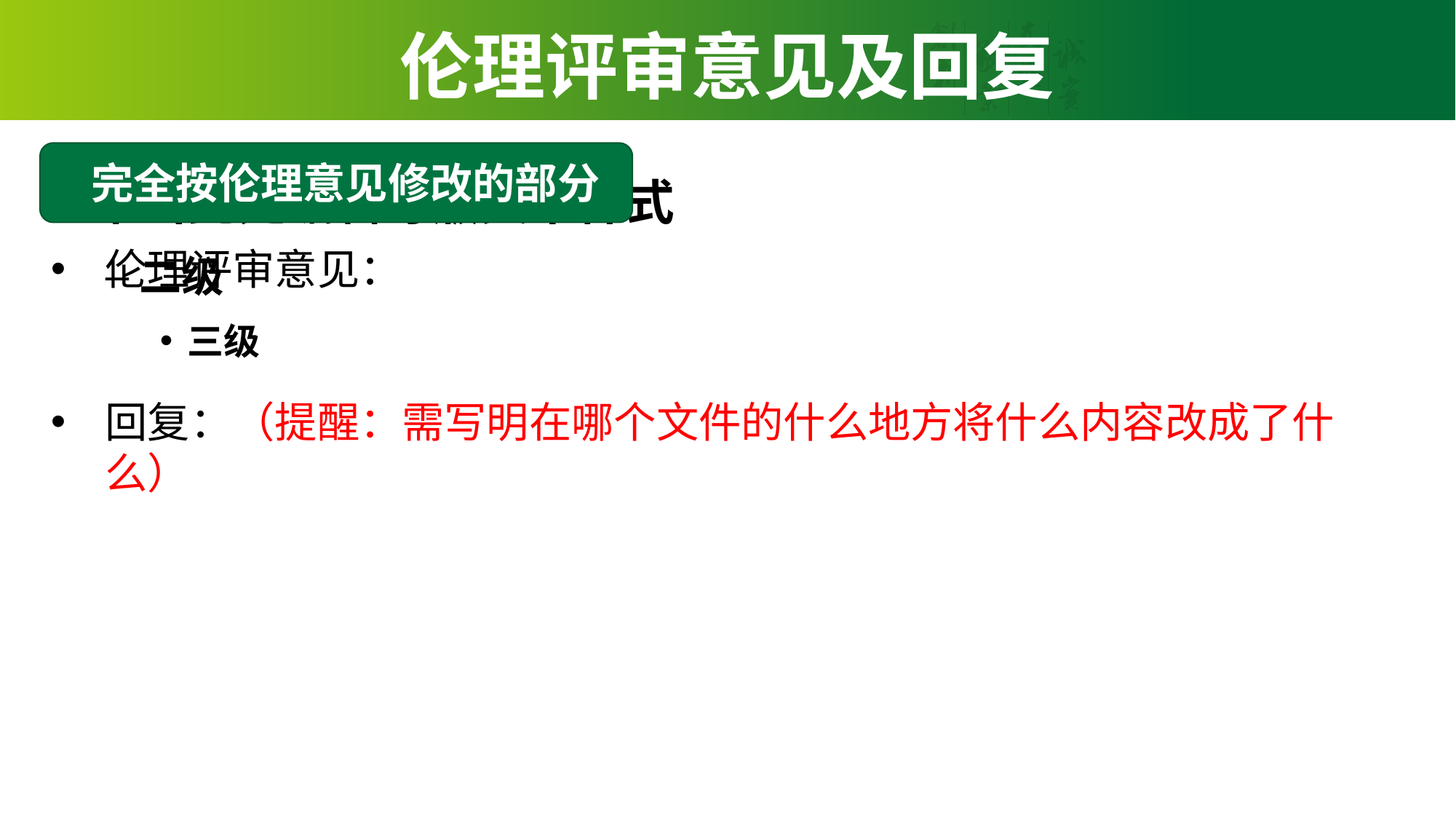

# 伦理评审意见及回复

 完全按伦理意见修改的部分

伦理评审意见：

回复：（提醒：需写明在哪个文件的什么地方将什么内容改成了什么）